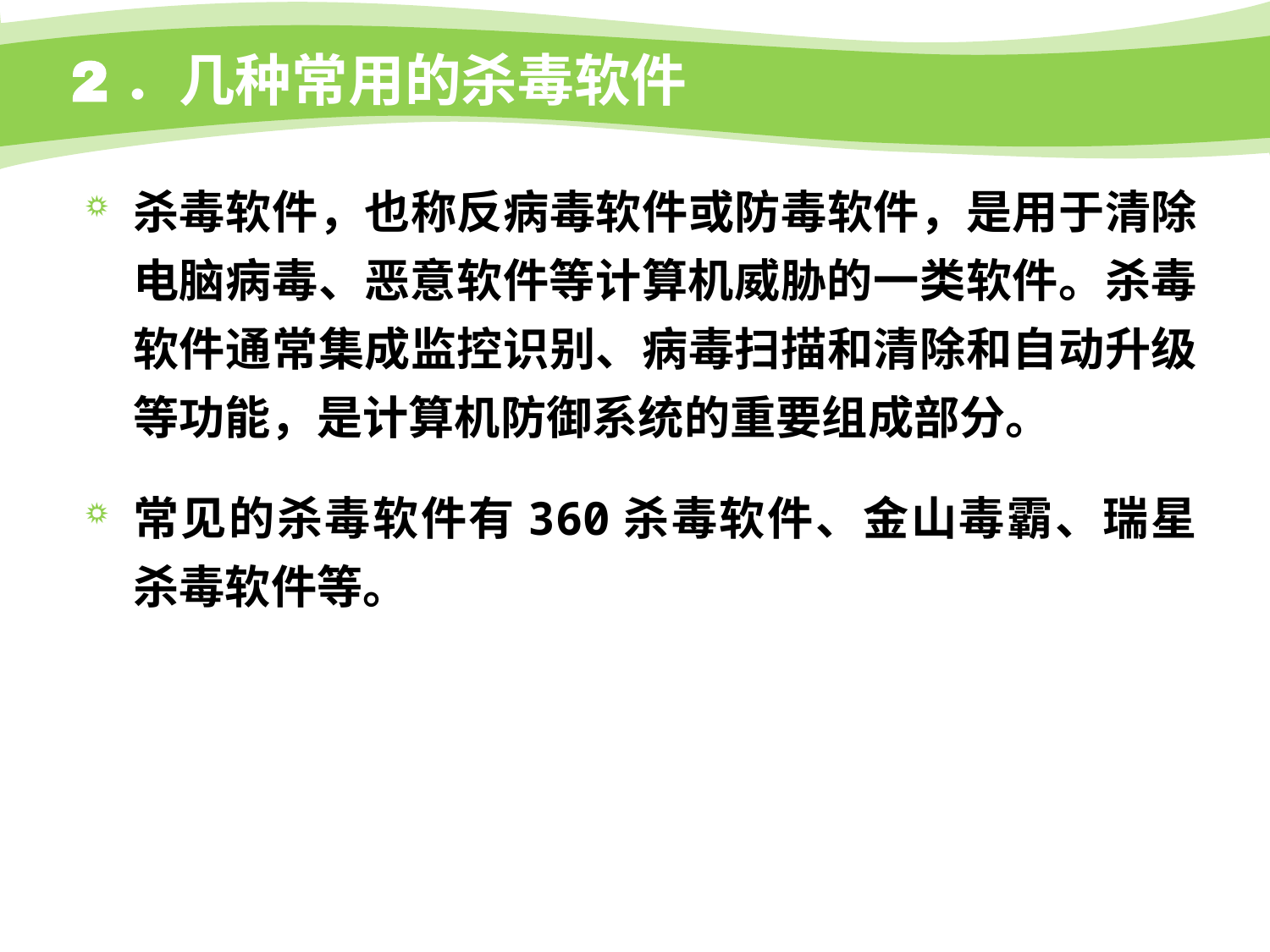

# 2．几种常用的杀毒软件
杀毒软件，也称反病毒软件或防毒软件，是用于清除电脑病毒、恶意软件等计算机威胁的一类软件。杀毒软件通常集成监控识别、病毒扫描和清除和自动升级等功能，是计算机防御系统的重要组成部分。
常见的杀毒软件有360杀毒软件、金山毒霸、瑞星杀毒软件等。